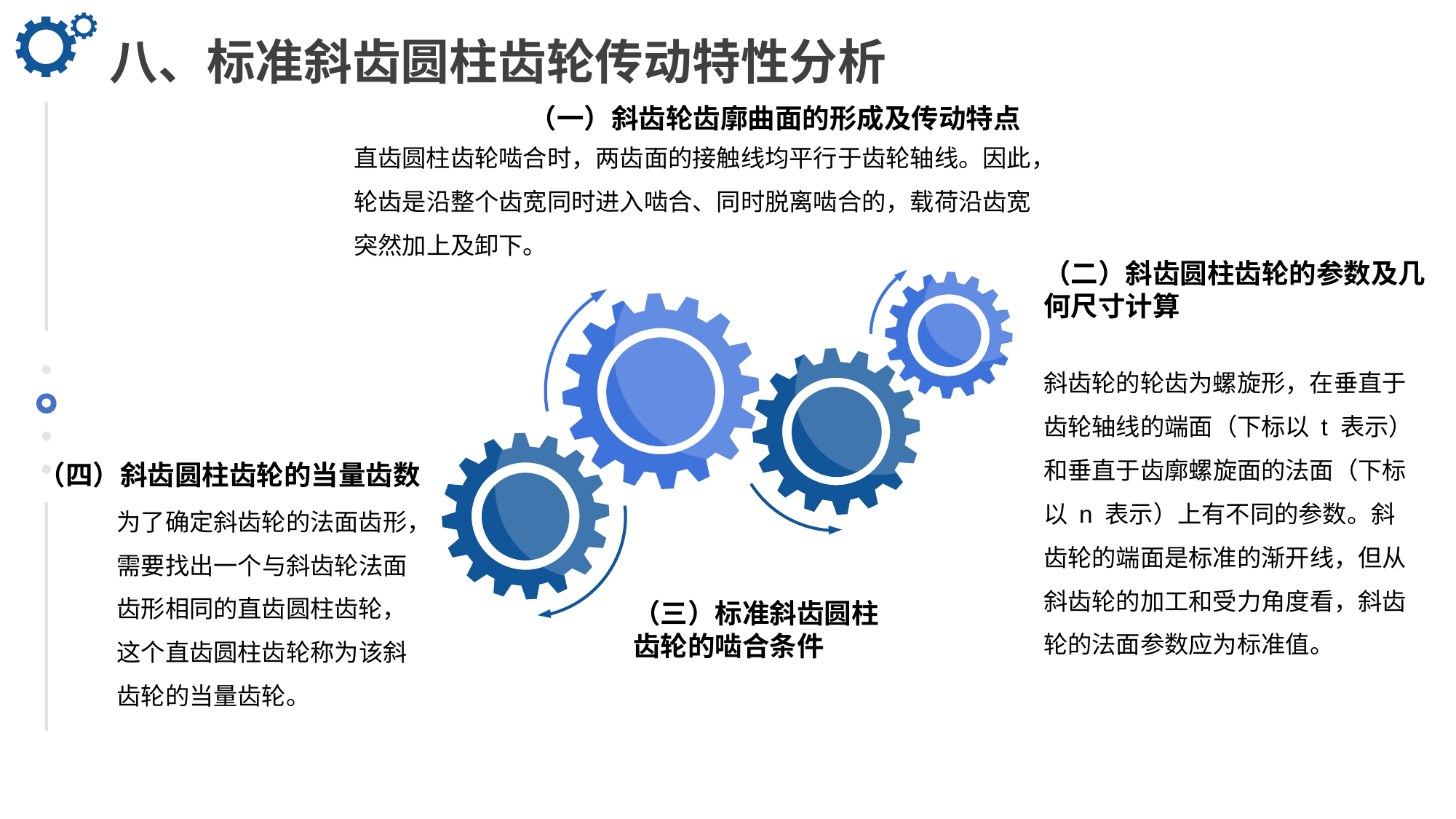

八、标准斜齿圆柱齿轮传动特性分析
（一）斜齿轮齿廓曲面的形成及传动特点
直齿圆柱齿轮啮合时，两齿面的接触线均平行于齿轮轴线。因此，轮齿是沿整个齿宽同时进入啮合、同时脱离啮合的，载荷沿齿宽突然加上及卸下。
（二）斜齿圆柱齿轮的参数及几何尺寸计算

斜齿轮的轮齿为螺旋形，在垂直于齿轮轴线的端面（下标以 t 表示）和垂直于齿廓螺旋面的法面（下标以 n 表示）上有不同的参数。斜齿轮的端面是标准的渐开线，但从斜齿轮的加工和受力角度看，斜齿轮的法面参数应为标准值。
（四）斜齿圆柱齿轮的当量齿数
为了确定斜齿轮的法面齿形，需要找出一个与斜齿轮法面齿形相同的直齿圆柱齿轮，这个直齿圆柱齿轮称为该斜齿轮的当量齿轮。
（三）标准斜齿圆柱齿轮的啮合条件
31